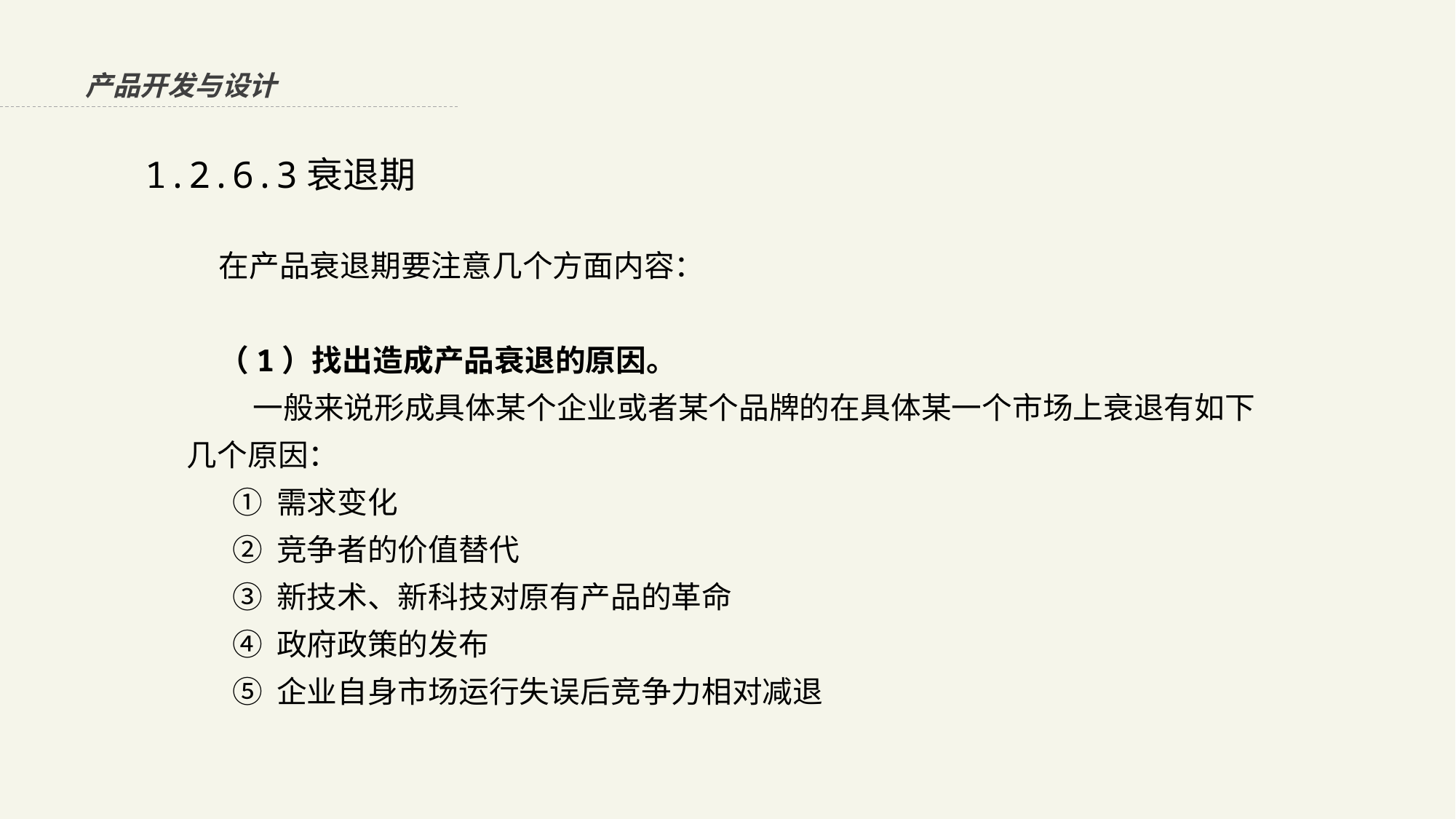

产品开发与设计
1.2.6.3衰退期
在产品衰退期要注意几个方面内容：

（1）找出造成产品衰退的原因。
    一般来说形成具体某个企业或者某个品牌的在具体某一个市场上衰退有如下几个原因：  ① 需求变化  ② 竞争者的价值替代  ③ 新技术、新科技对原有产品的革命  ④ 政府政策的发布  ⑤ 企业自身市场运行失误后竞争力相对减退